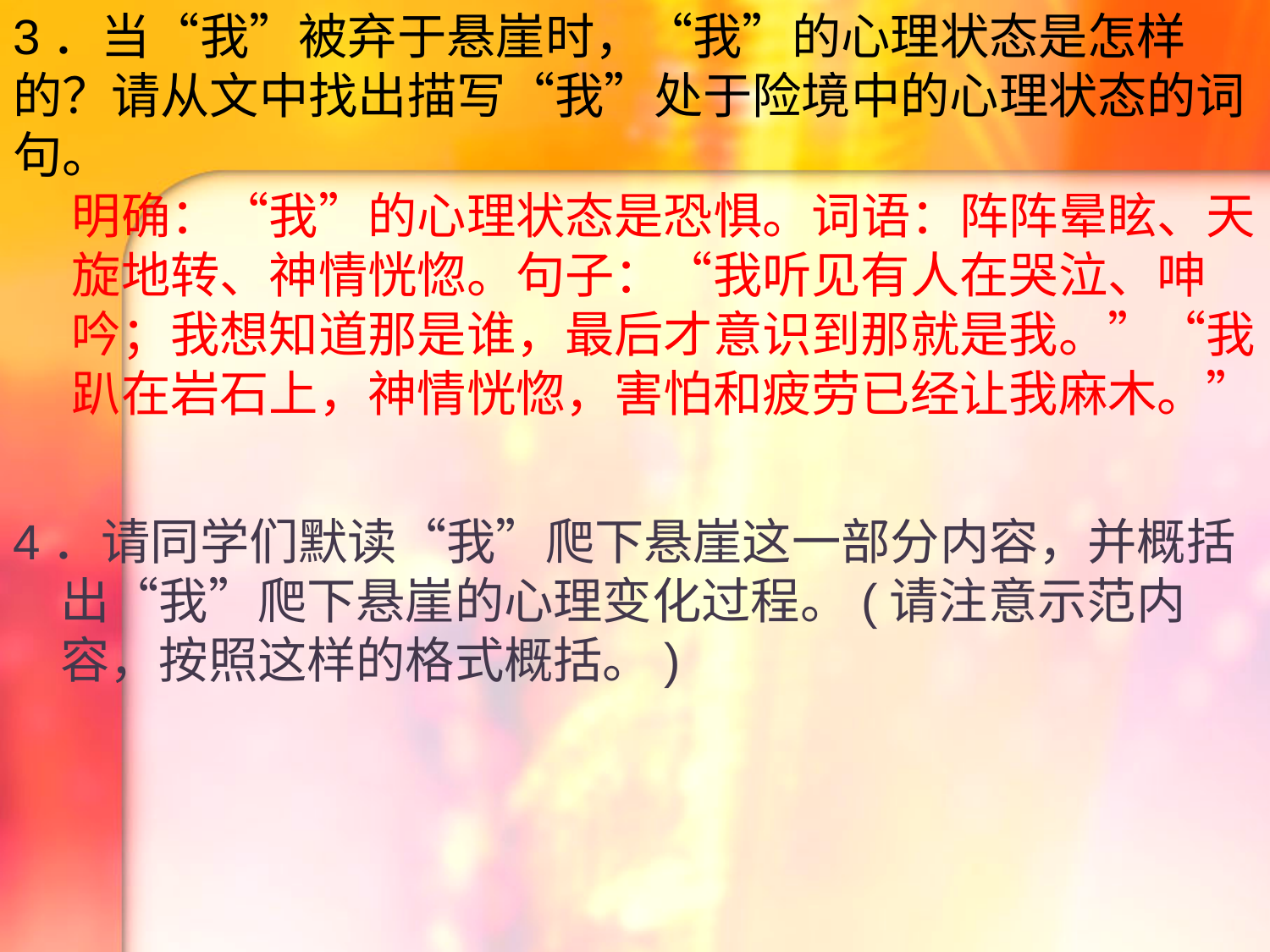

# 3．当“我”被弃于悬崖时，“我”的心理状态是怎样的？请从文中找出描写“我”处于险境中的心理状态的词句。

4．请同学们默读“我”爬下悬崖这一部分内容，并概括出“我”爬下悬崖的心理变化过程。(请注意示范内容，按照这样的格式概括。)

明确：“我”的心理状态是恐惧。词语：阵阵晕眩、天旋地转、神情恍惚。句子：“我听见有人在哭泣、呻吟；我想知道那是谁，最后才意识到那就是我。”“我趴在岩石上，神情恍惚，害怕和疲劳已经让我麻木。”